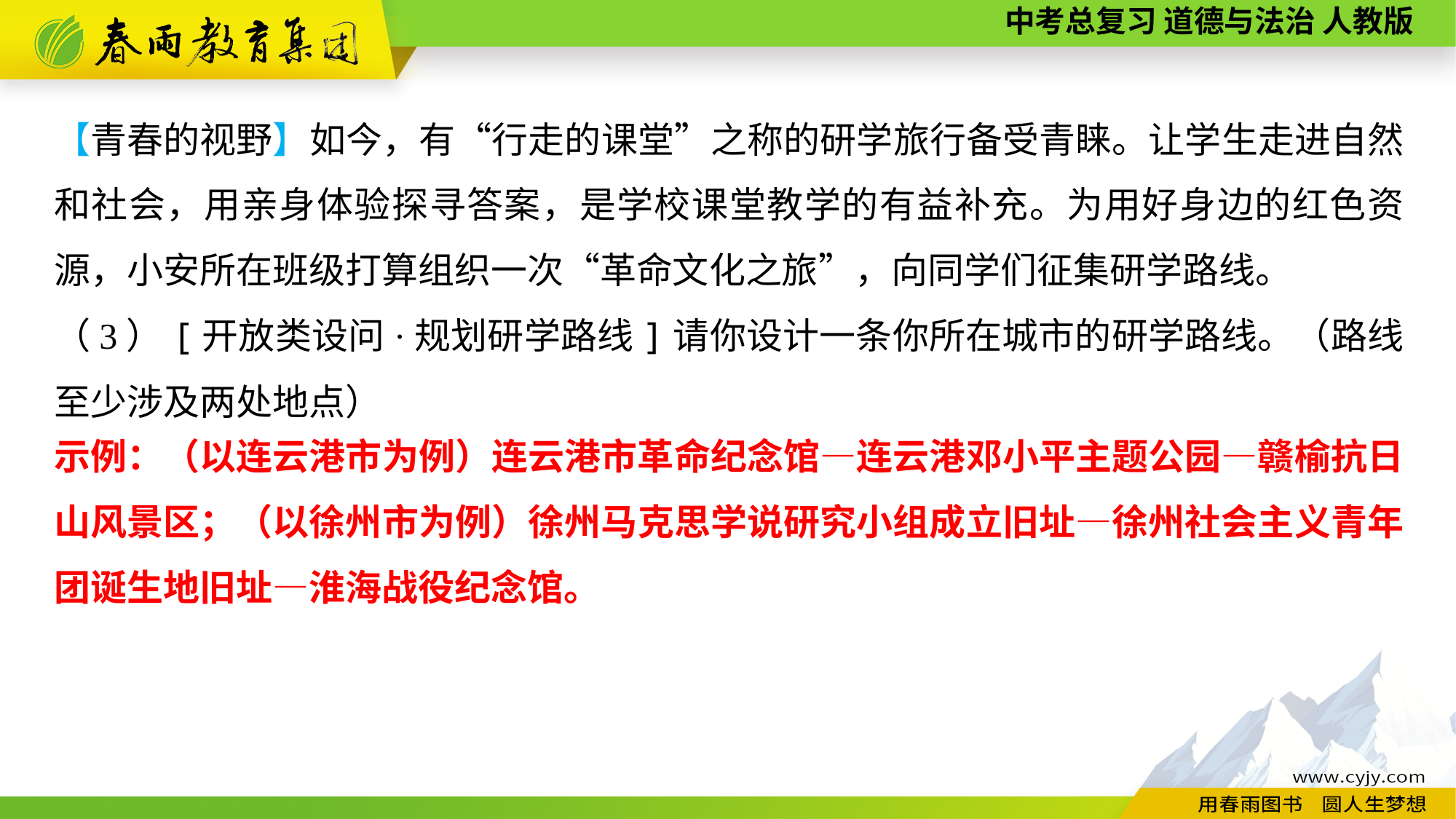

【青春的视野】如今，有“行走的课堂”之称的研学旅行备受青睐。让学生走进自然和社会，用亲身体验探寻答案，是学校课堂教学的有益补充。为用好身边的红色资源，小安所在班级打算组织一次“革命文化之旅”，向同学们征集研学路线。
（3）[开放类设问·规划研学路线]请你设计一条你所在城市的研学路线。（路线至少涉及两处地点）
示例：（以连云港市为例）连云港市革命纪念馆—连云港邓小平主题公园—赣榆抗日山风景区；（以徐州市为例）徐州马克思学说研究小组成立旧址—徐州社会主义青年团诞生地旧址—淮海战役纪念馆。